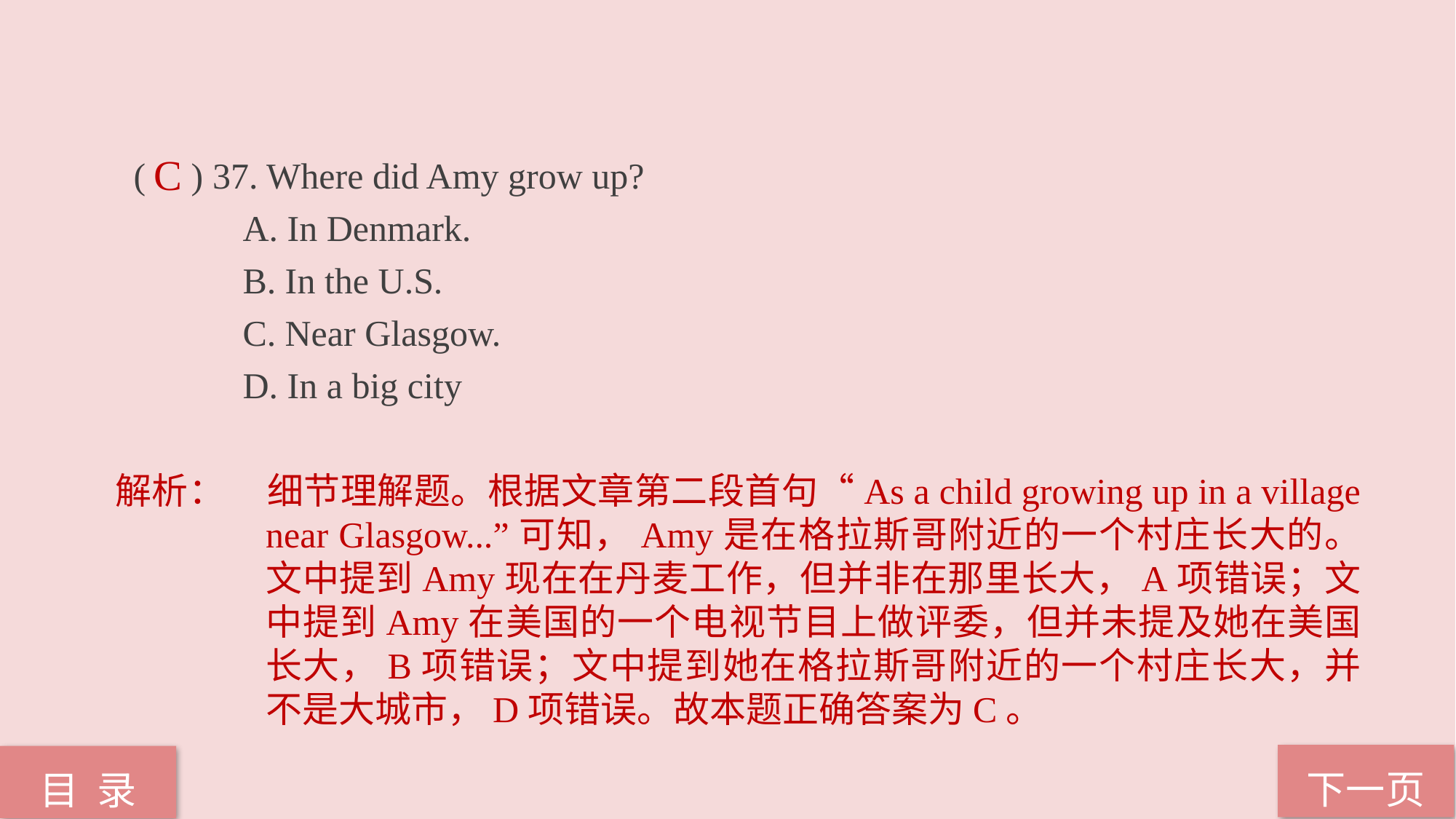

(     ) 37. Where did Amy grow up?
A. In Denmark.
B. In the U.S.
C. Near Glasgow.
D. In a big city
C
解析：	细节理解题。根据文章第二段首句“As a child growing up in a village near Glasgow...”可知，Amy是在格拉斯哥附近的一个村庄长大的。文中提到Amy现在在丹麦工作，但并非在那里长大，A项错误；文中提到Amy在美国的一个电视节目上做评委，但并未提及她在美国长大，B项错误；文中提到她在格拉斯哥附近的一个村庄长大，并不是大城市，D项错误。故本题正确答案为C。